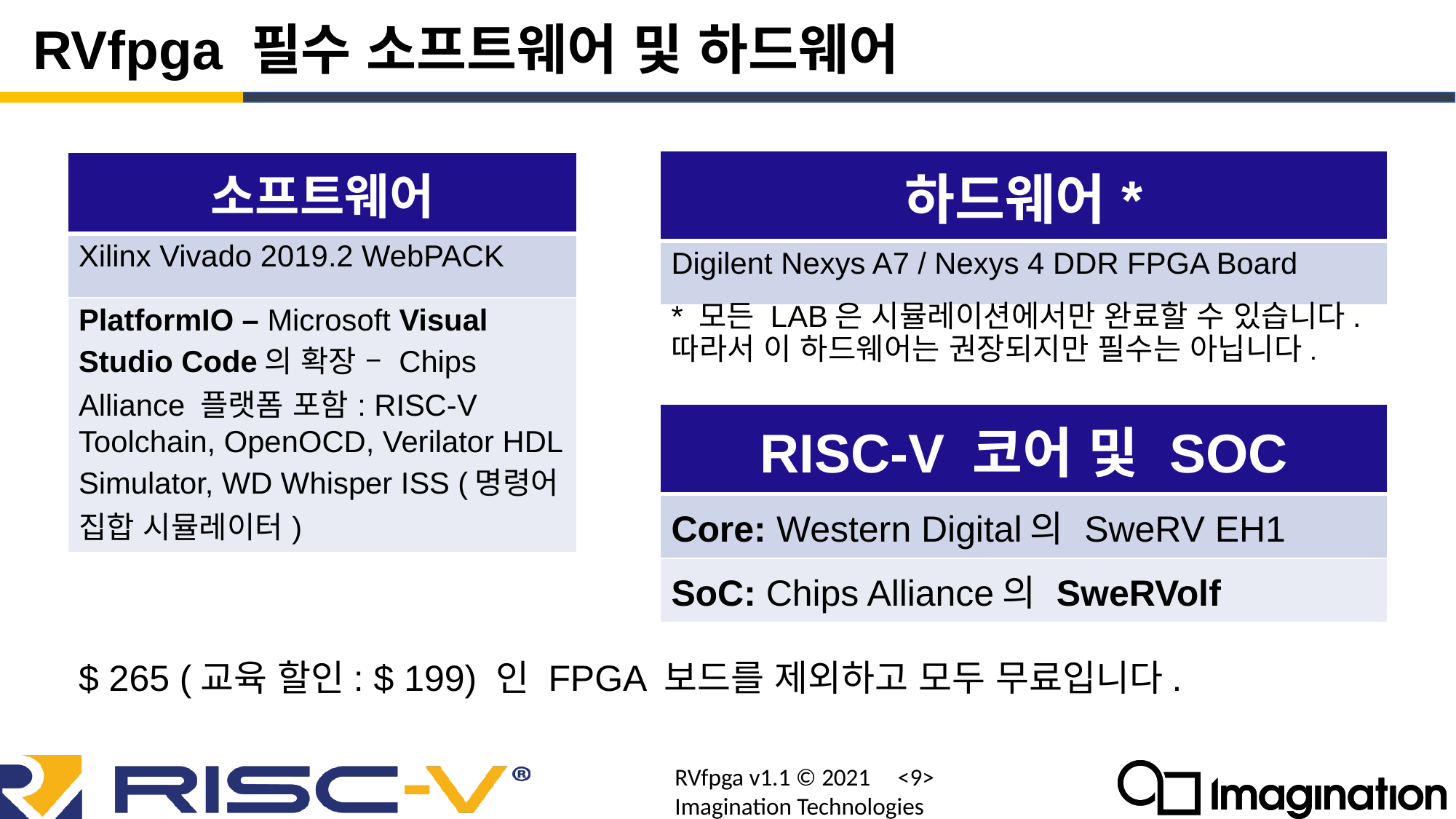

# RVfpga 필수 소프트웨어 및 하드웨어
| 하드웨어\* |
| --- |
| Digilent Nexys A7 / Nexys 4 DDR FPGA Board |
| 소프트웨어 |
| --- |
| Xilinx Vivado 2019.2 WebPACK |
| PlatformIO – Microsoft Visual Studio Code의 확장 – Chips Alliance 플랫폼 포함: RISC-V Toolchain, OpenOCD, Verilator HDL Simulator, WD Whisper ISS (명령어 집합 시뮬레이터) |
* 모든 LAB은 시뮬레이션에서만 완료할 수 있습니다. 따라서 이 하드웨어는 권장되지만 필수는 아닙니다.
| RISC-V 코어 및 SOC |
| --- |
| Core: Western Digital의 SweRV EH1 |
| SoC: Chips Alliance의 SweRVolf |
$ 265 (교육 할인: $ 199) 인 FPGA 보드를 제외하고 모두 무료입니다.